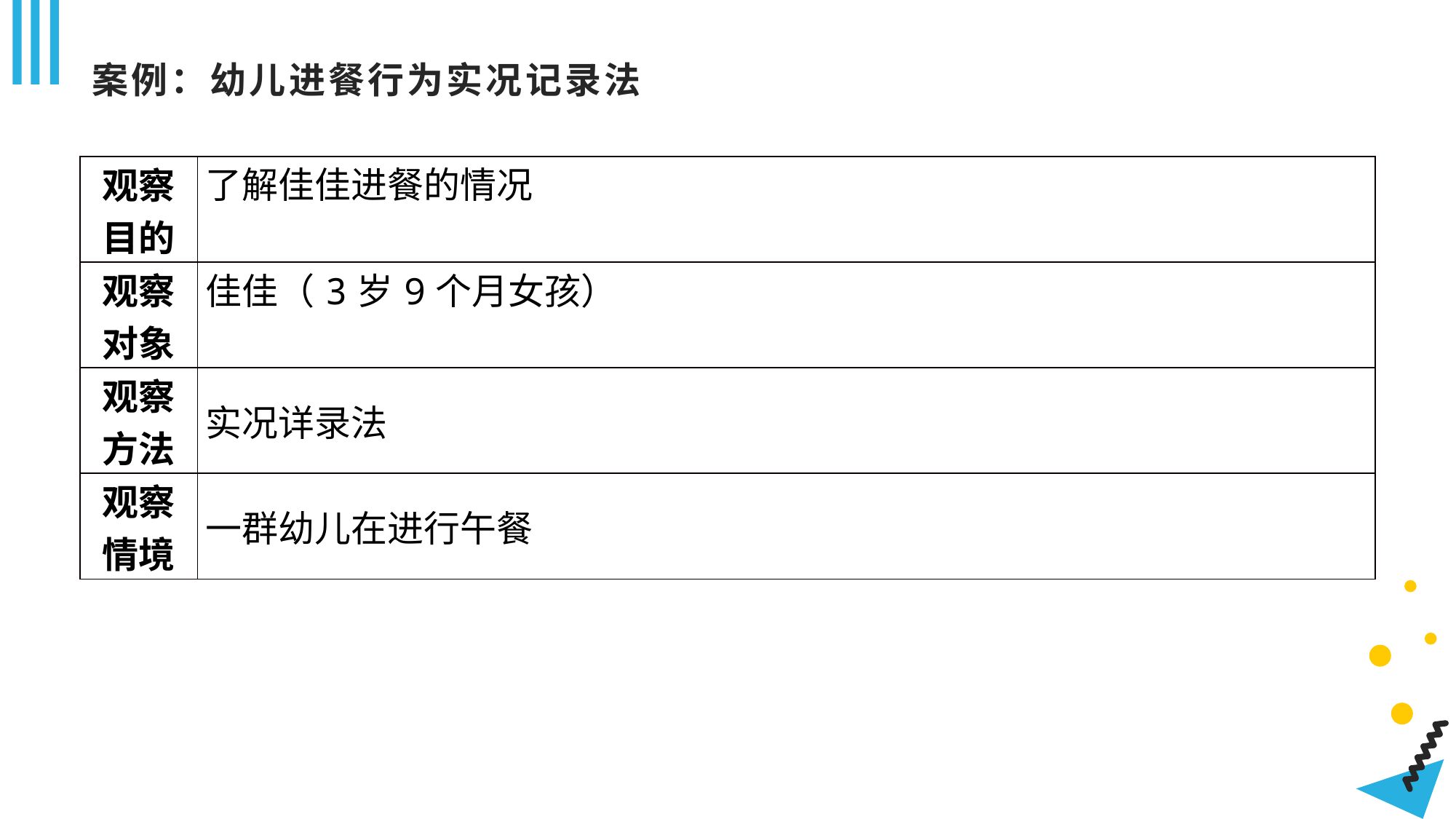

# 案例：幼儿进餐行为实况记录法
| 观察目的 | 了解佳佳进餐的情况 |
| --- | --- |
| 观察对象 | 佳佳（3岁9个月女孩） |
| 观察方法 | 实况详录法 |
| 观察情境 | 一群幼儿在进行午餐 |